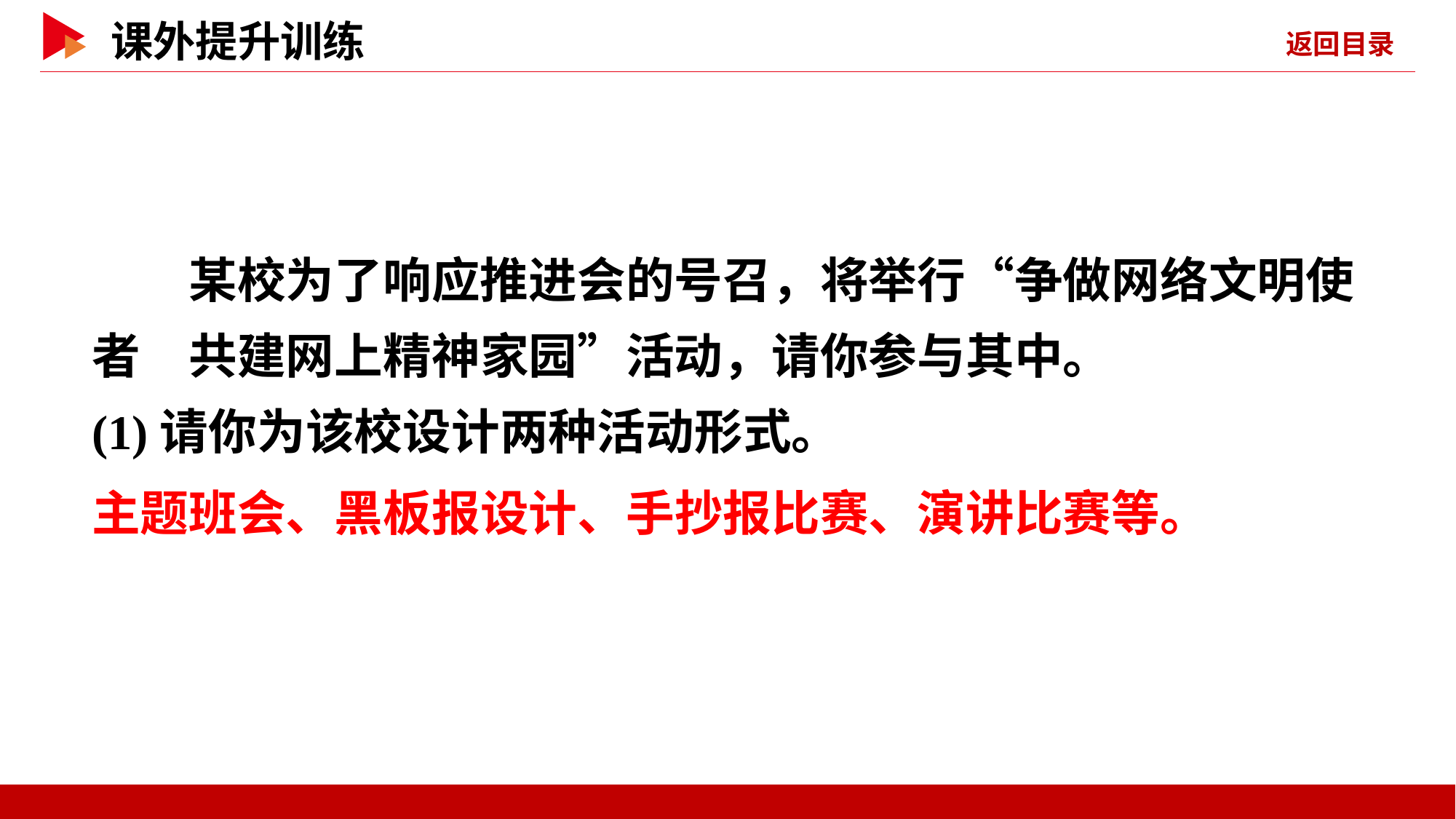

某校为了响应推进会的号召，将举行“争做网络文明使者　共建网上精神家园”活动，请你参与其中。
(1)请你为该校设计两种活动形式。
主题班会、黑板报设计、手抄报比赛、演讲比赛等。